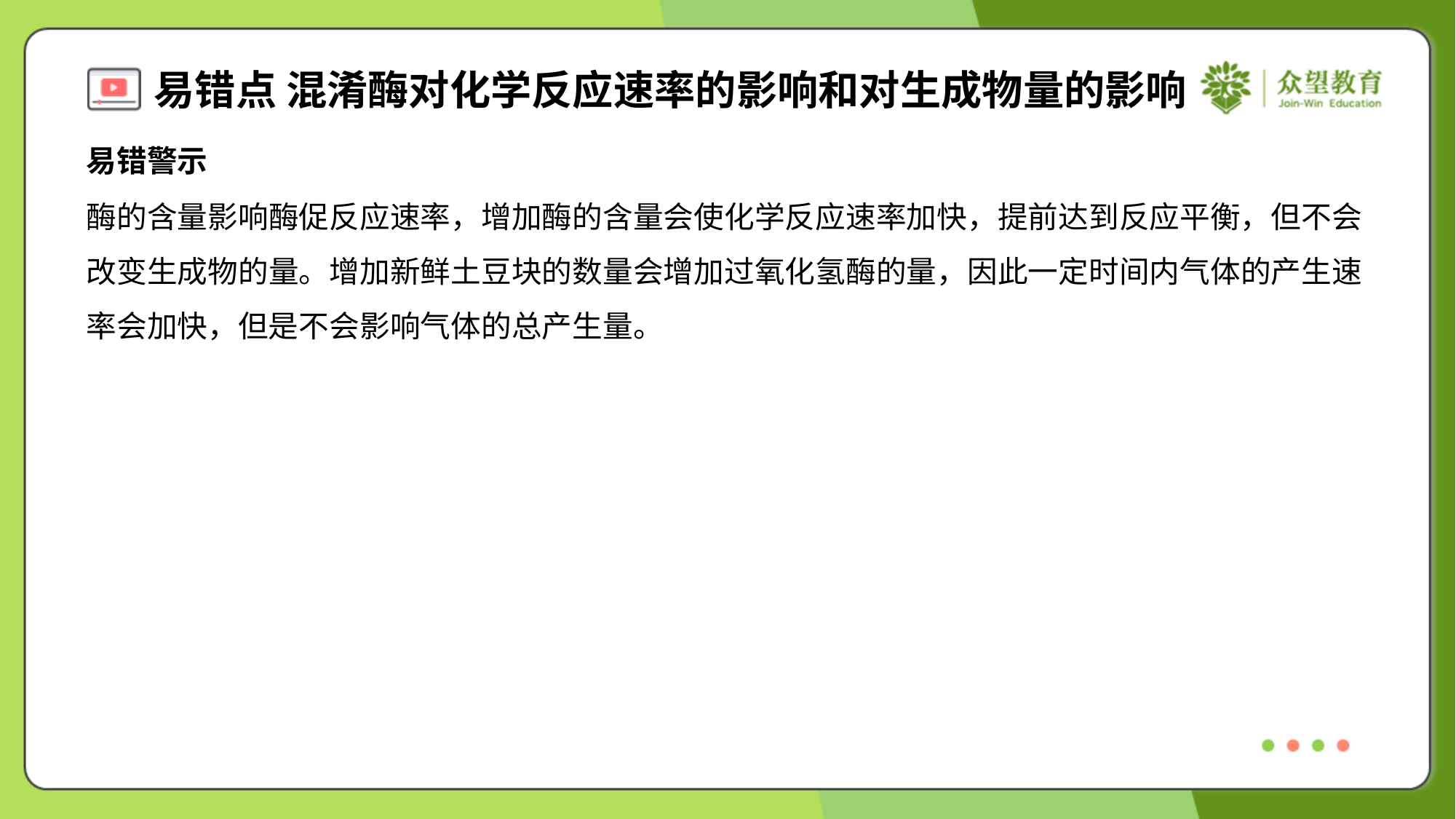

易错警示
酶的含量影响酶促反应速率，增加酶的含量会使化学反应速率加快，提前达到反应平衡，但不会
改变生成物的量。增加新鲜土豆块的数量会增加过氧化氢酶的量，因此一定时间内气体的产生速
率会加快，但是不会影响气体的总产生量。